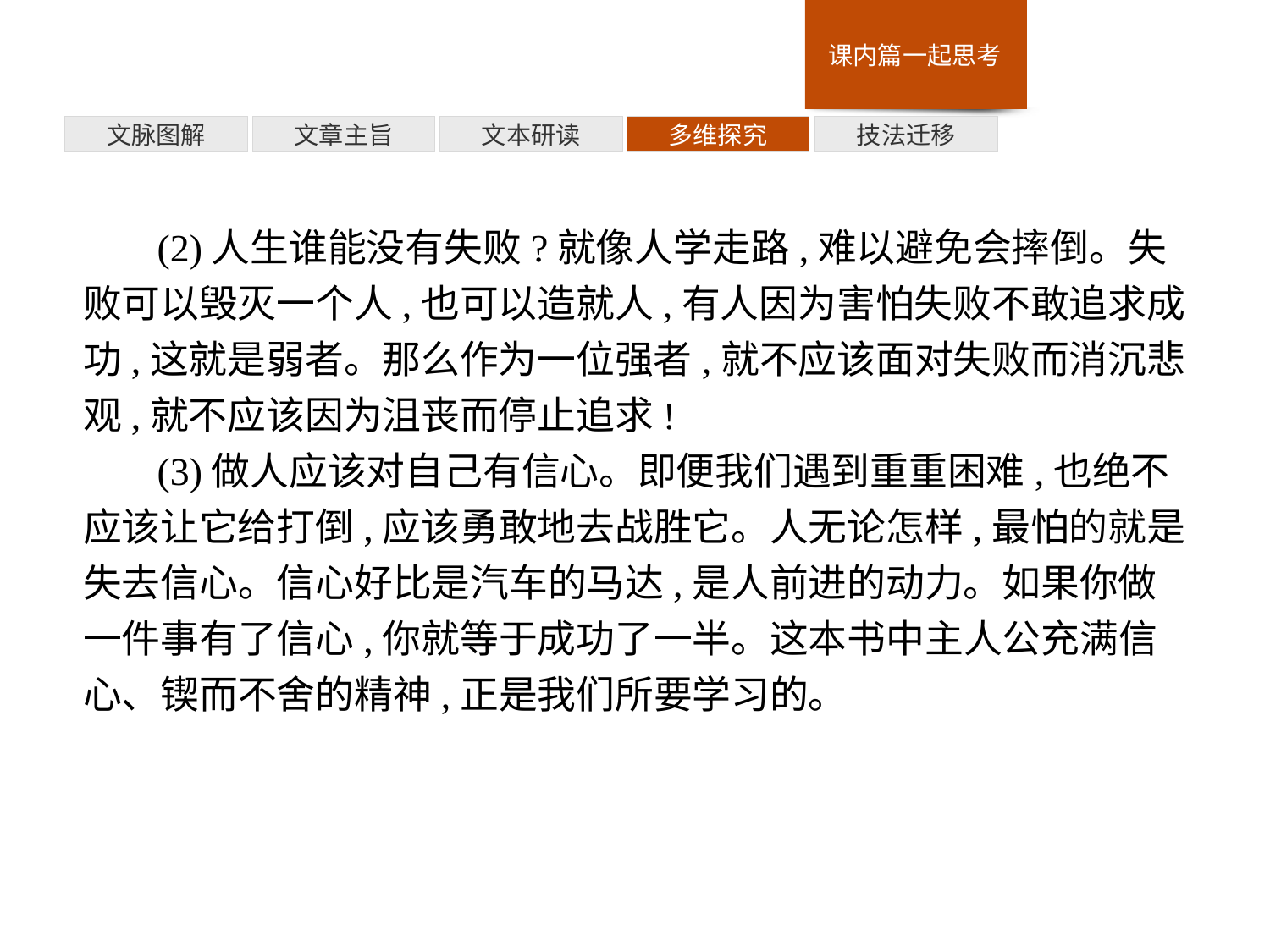

技法迁移
多维探究
文本研读
文章主旨
文脉图解
(2)人生谁能没有失败?就像人学走路,难以避免会摔倒。失败可以毁灭一个人,也可以造就人,有人因为害怕失败不敢追求成功,这就是弱者。那么作为一位强者,就不应该面对失败而消沉悲观,就不应该因为沮丧而停止追求!
(3)做人应该对自己有信心。即便我们遇到重重困难,也绝不应该让它给打倒,应该勇敢地去战胜它。人无论怎样,最怕的就是失去信心。信心好比是汽车的马达,是人前进的动力。如果你做一件事有了信心,你就等于成功了一半。这本书中主人公充满信心、锲而不舍的精神,正是我们所要学习的。